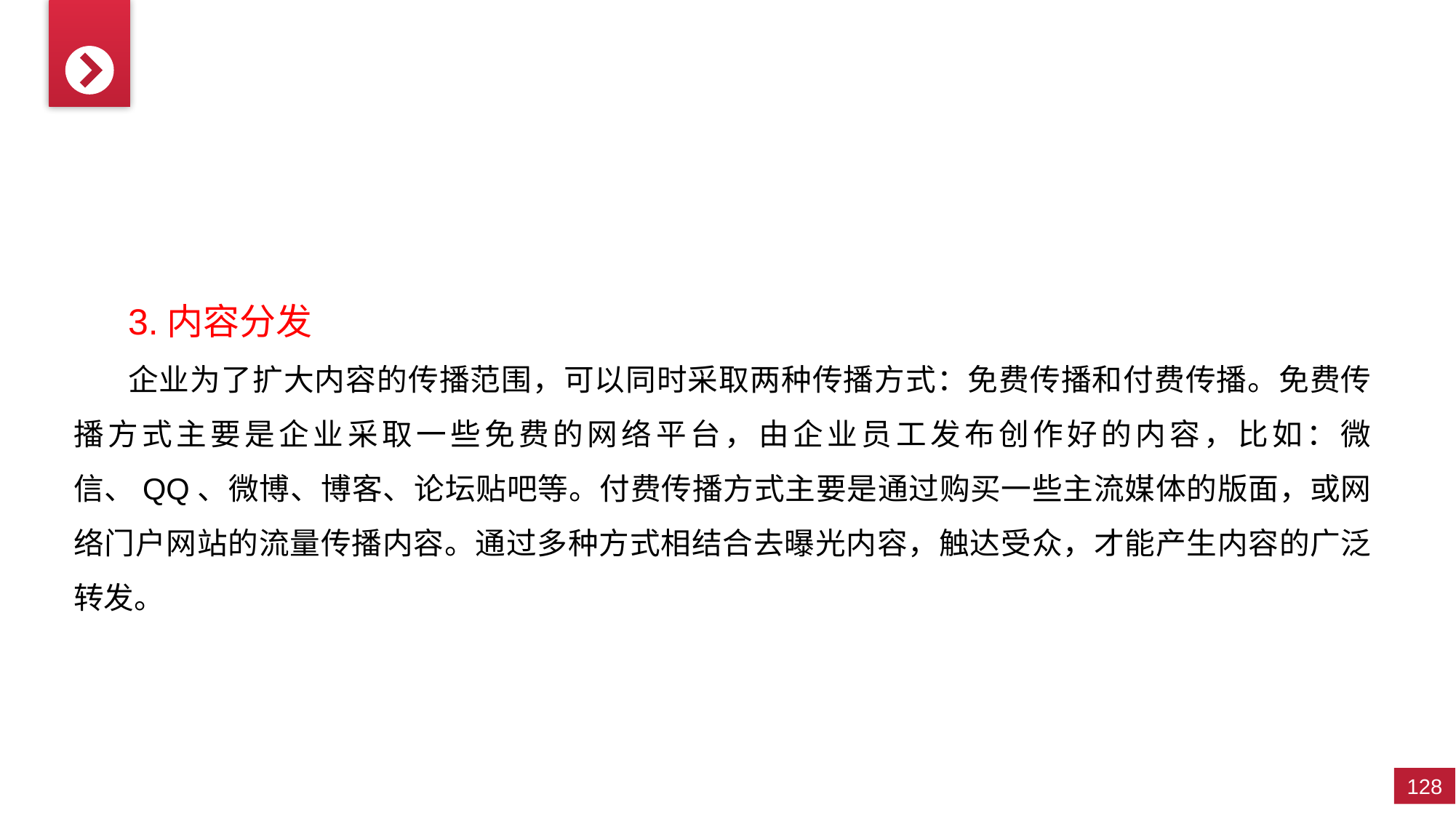

3.内容分发
企业为了扩大内容的传播范围，可以同时采取两种传播方式：免费传播和付费传播。免费传播方式主要是企业采取一些免费的网络平台，由企业员工发布创作好的内容，比如：微信、QQ、微博、博客、论坛贴吧等。付费传播方式主要是通过购买一些主流媒体的版面，或网络门户网站的流量传播内容。通过多种方式相结合去曝光内容，触达受众，才能产生内容的广泛转发。